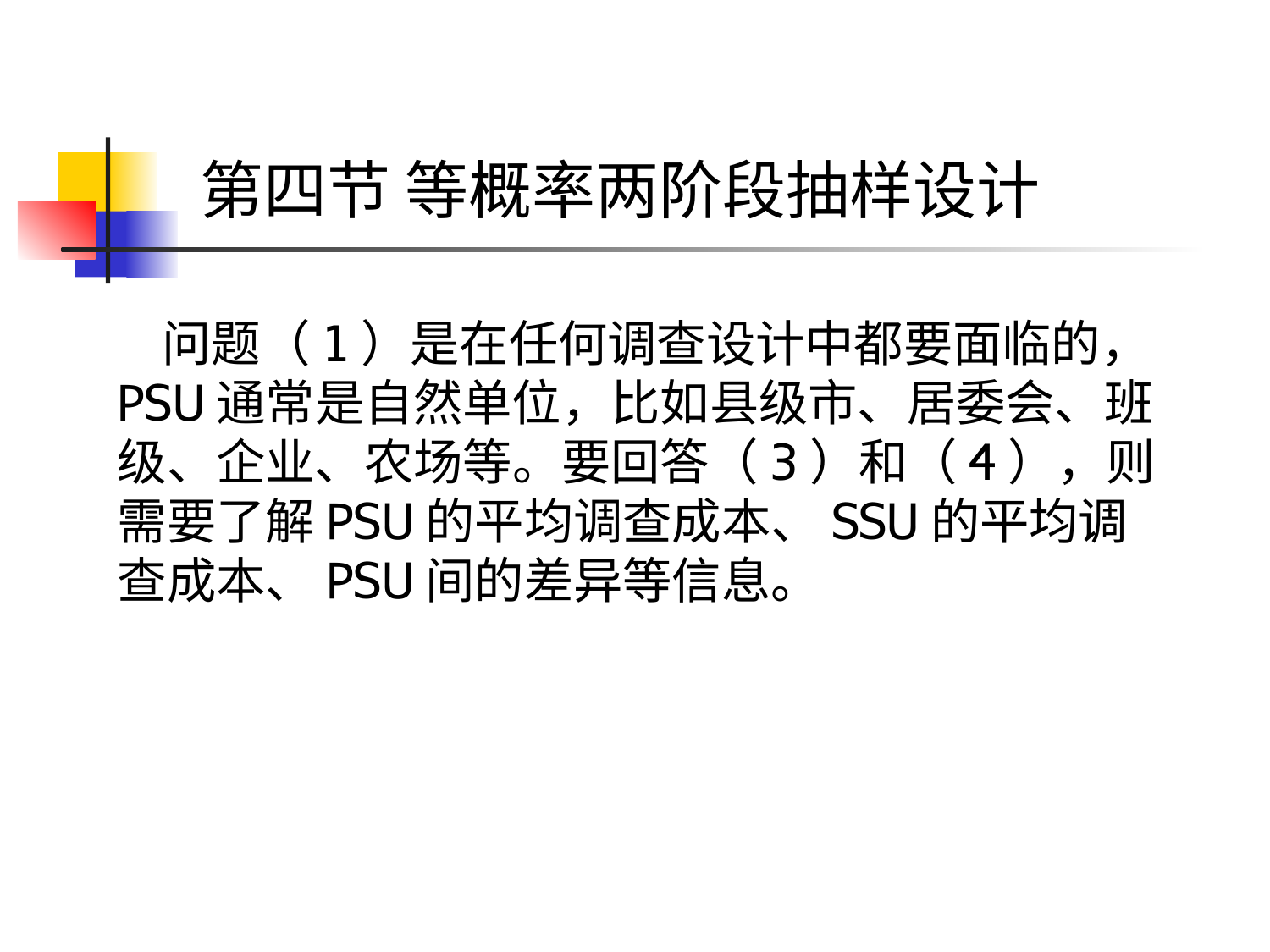

# 第四节 等概率两阶段抽样设计
   问题（1）是在任何调查设计中都要面临的，PSU通常是自然单位，比如县级市、居委会、班级、企业、农场等。要回答（3）和（4），则需要了解PSU的平均调查成本、SSU的平均调查成本、PSU间的差异等信息。